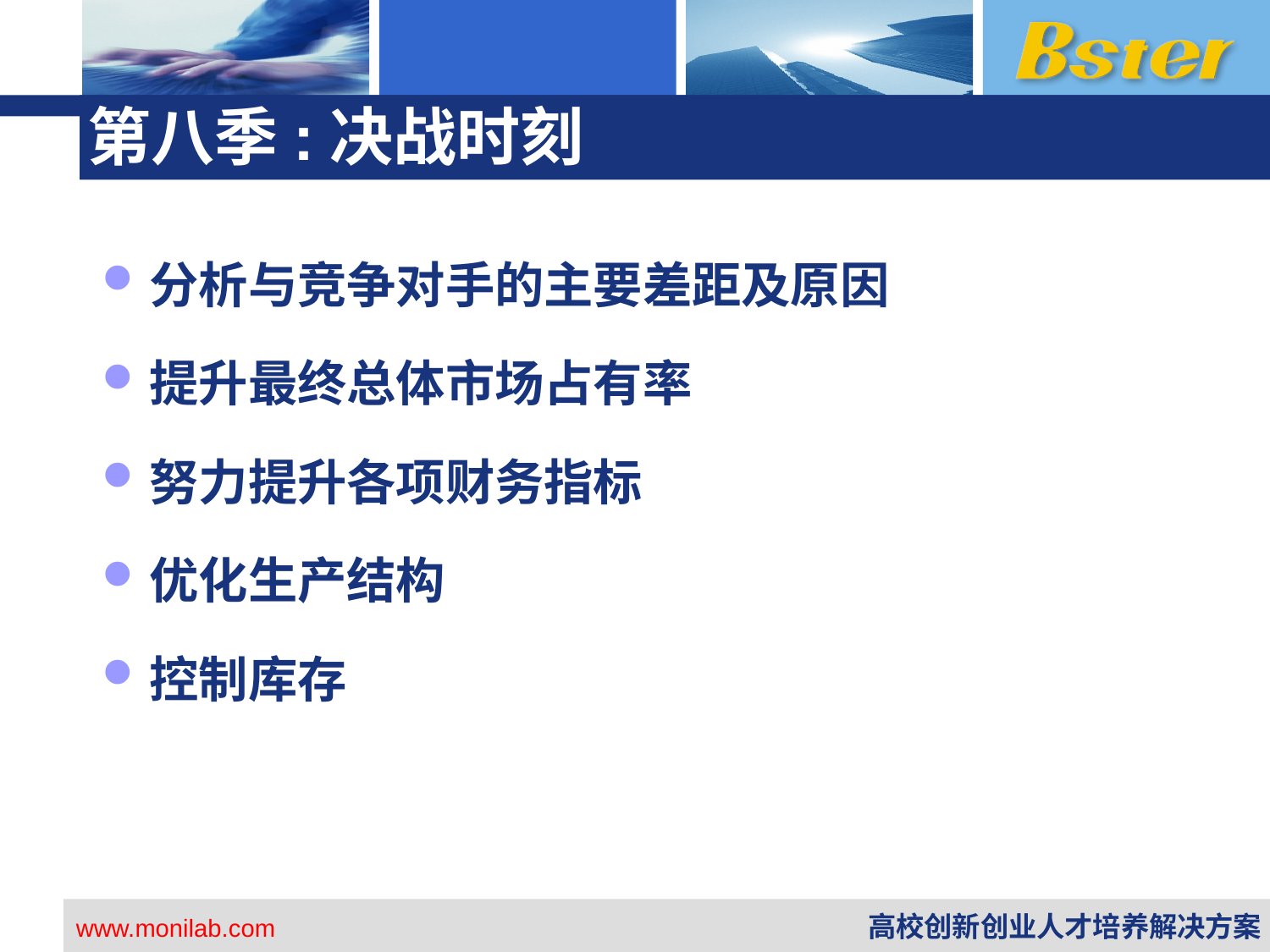

# 第八季:决战时刻
分析与竞争对手的主要差距及原因
提升最终总体市场占有率
努力提升各项财务指标
优化生产结构
控制库存